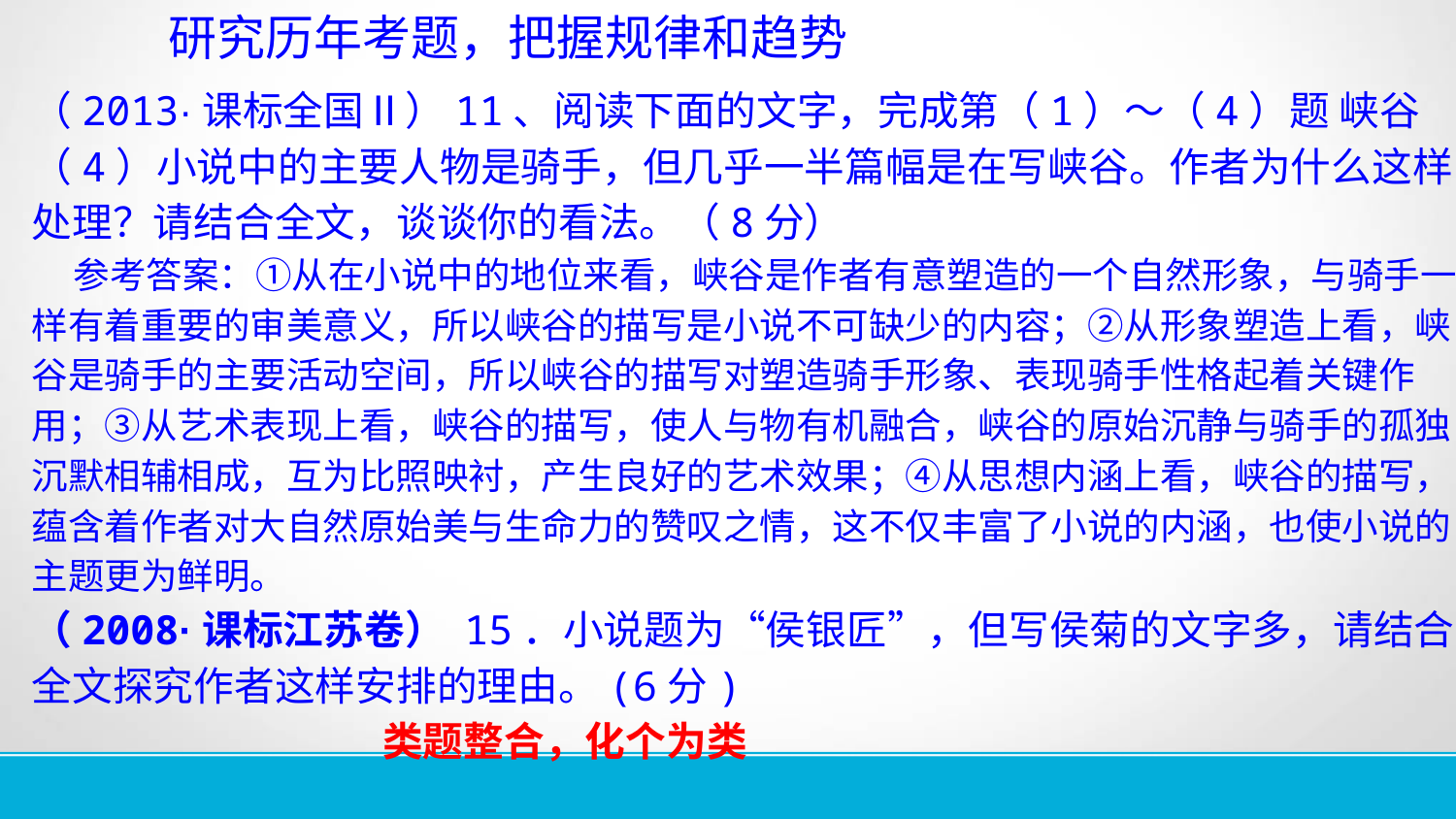

研究历年考题，把握规律和趋势
（2013·课标全国Ⅱ）11、阅读下面的文字，完成第（1）～（4）题 峡谷
（4）小说中的主要人物是骑手，但几乎一半篇幅是在写峡谷。作者为什么这样处理？请结合全文，谈谈你的看法。（8分）
    参考答案：①从在小说中的地位来看，峡谷是作者有意塑造的一个自然形象，与骑手一样有着重要的审美意义，所以峡谷的描写是小说不可缺少的内容；②从形象塑造上看，峡谷是骑手的主要活动空间，所以峡谷的描写对塑造骑手形象、表现骑手性格起着关键作用；③从艺术表现上看，峡谷的描写，使人与物有机融合，峡谷的原始沉静与骑手的孤独沉默相辅相成，互为比照映衬，产生良好的艺术效果；④从思想内涵上看，峡谷的描写，蕴含着作者对大自然原始美与生命力的赞叹之情，这不仅丰富了小说的内涵，也使小说的主题更为鲜明。
（2008·课标江苏卷） 15．小说题为“侯银匠”，但写侯菊的文字多，请结合全文探究作者这样安排的理由。(6分)
                                      类题整合，化个为类